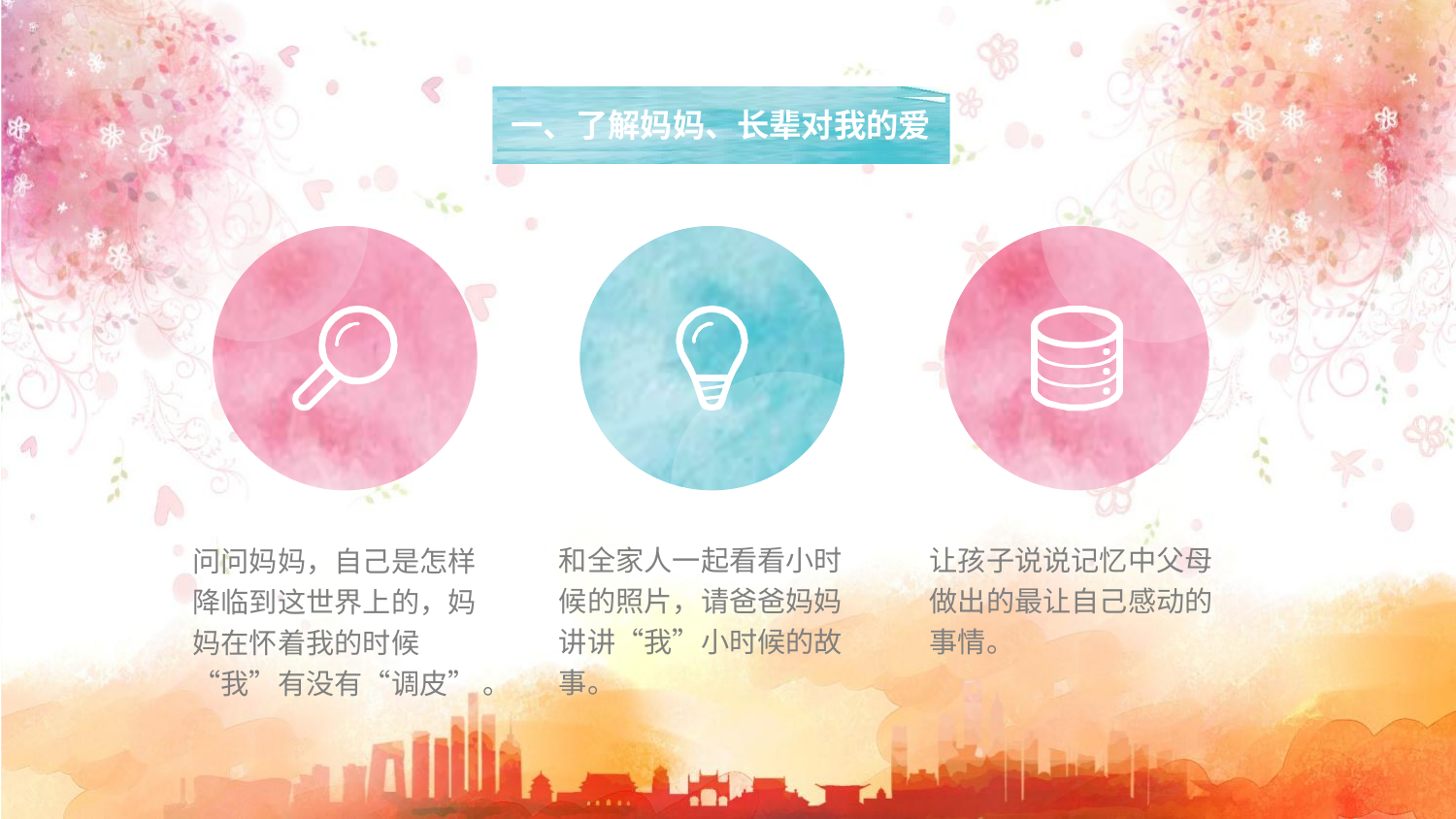

一、了解妈妈、长辈对我的爱

问问妈妈，自己是怎样降临到这世界上的，妈妈在怀着我的时候“我”有没有“调皮” 。

让孩子说说记忆中父母做出的最让自己感动的事情。

和全家人一起看看小时候的照片，请爸爸妈妈讲讲“我”小时候的故事。